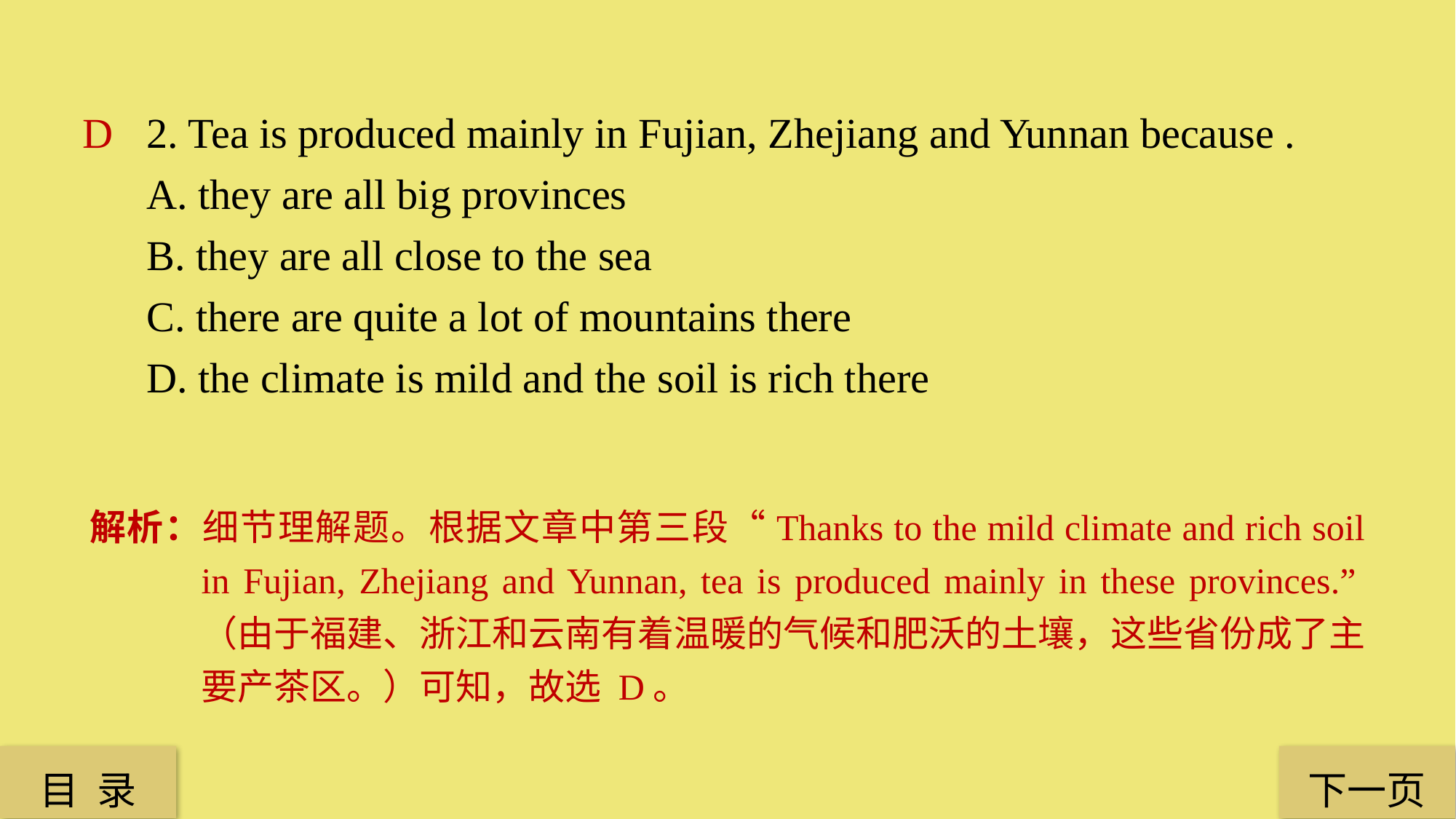

2. Tea is produced mainly in Fujian, Zhejiang and Yunnan because .
A. they are all big provinces
B. they are all close to the sea
C. there are quite a lot of mountains there
D. the climate is mild and the soil is rich there
D
解析：细节理解题。根据文章中第三段“Thanks to the mild climate and rich soil in Fujian, Zhejiang and Yunnan, tea is produced mainly in these provinces.”（由于福建、浙江和云南有着温暖的气候和肥沃的土壤，这些省份成了主要产茶区。）可知，故选 D。